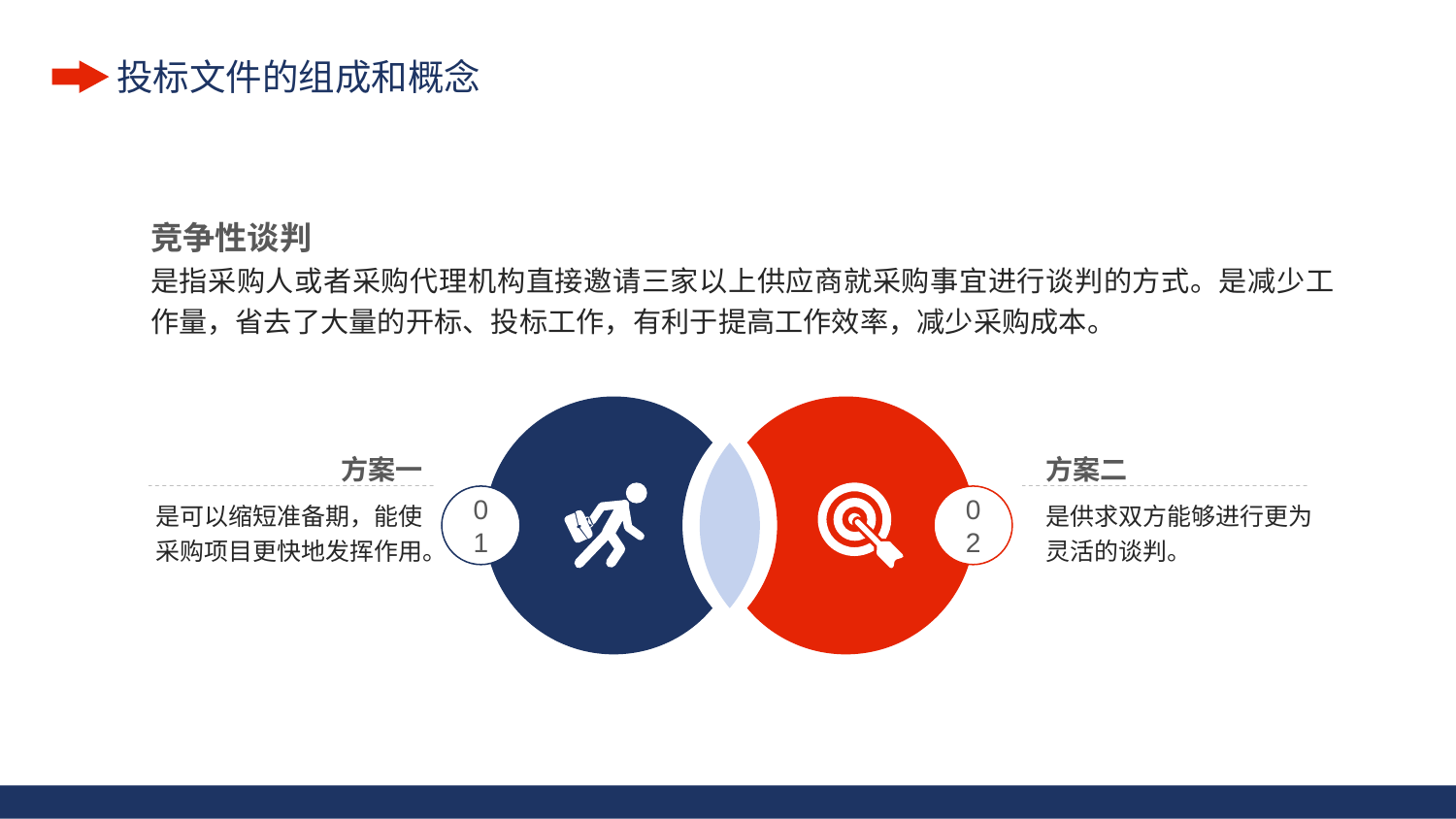

竞争性谈判
是指采购人或者采购代理机构直接邀请三家以上供应商就采购事宜进行谈判的方式。是减少工作量，省去了大量的开标、投标工作，有利于提高工作效率，减少采购成本。

方案一
是可以缩短准备期，能使采购项目更快地发挥作用。
方案二
是供求双方能够进行更为灵活的谈判。

01
02